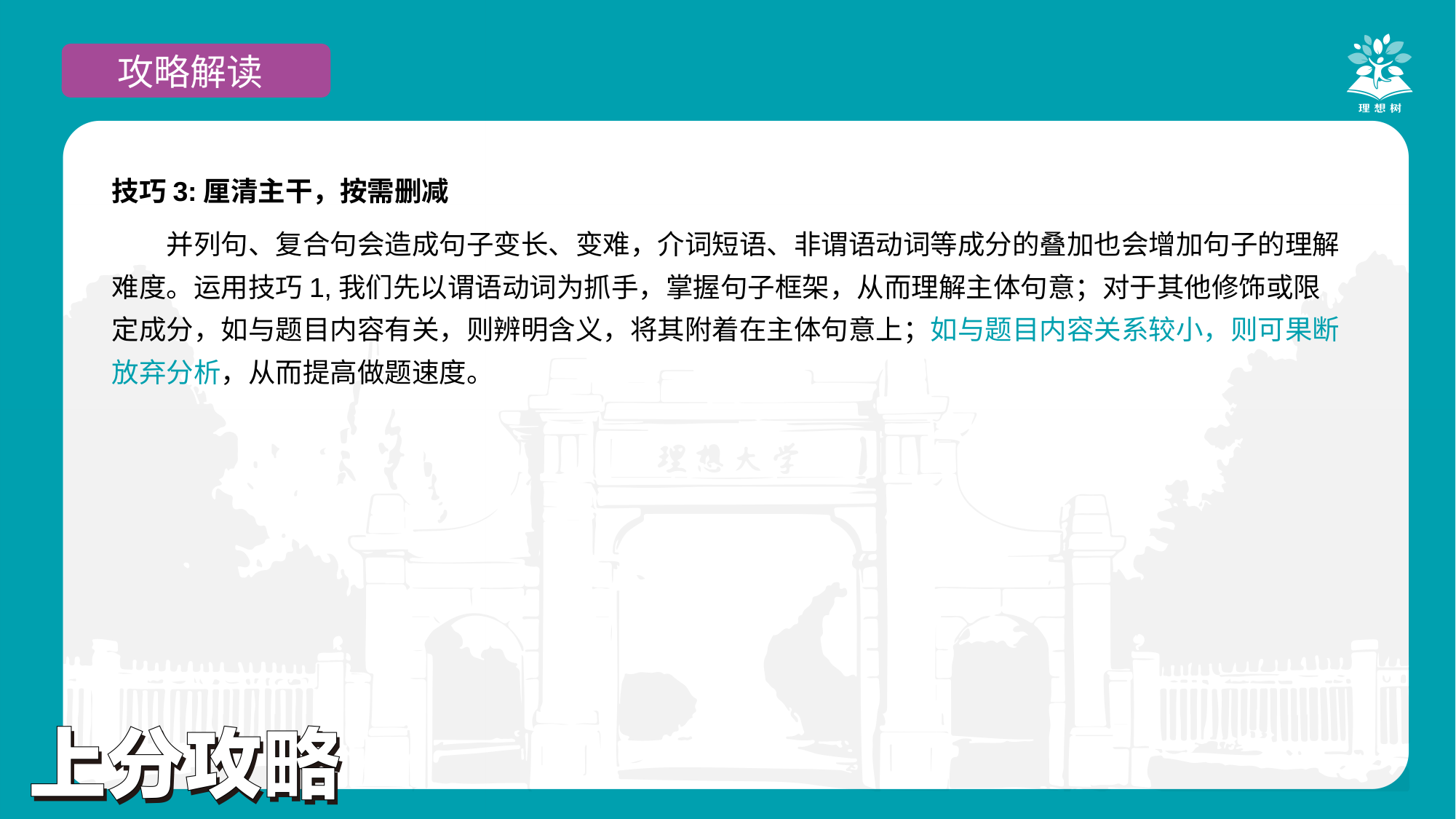

攻略解读
技巧3:厘清主干，按需删减
并列句、复合句会造成句子变长、变难，介词短语、非谓语动词等成分的叠加也会增加句子的理解难度。运用技巧1,我们先以谓语动词为抓手，掌握句子框架，从而理解主体句意；对于其他修饰或限定成分，如与题目内容有关，则辨明含义，将其附着在主体句意上；如与题目内容关系较小，则可果断放弃分析，从而提高做题速度。